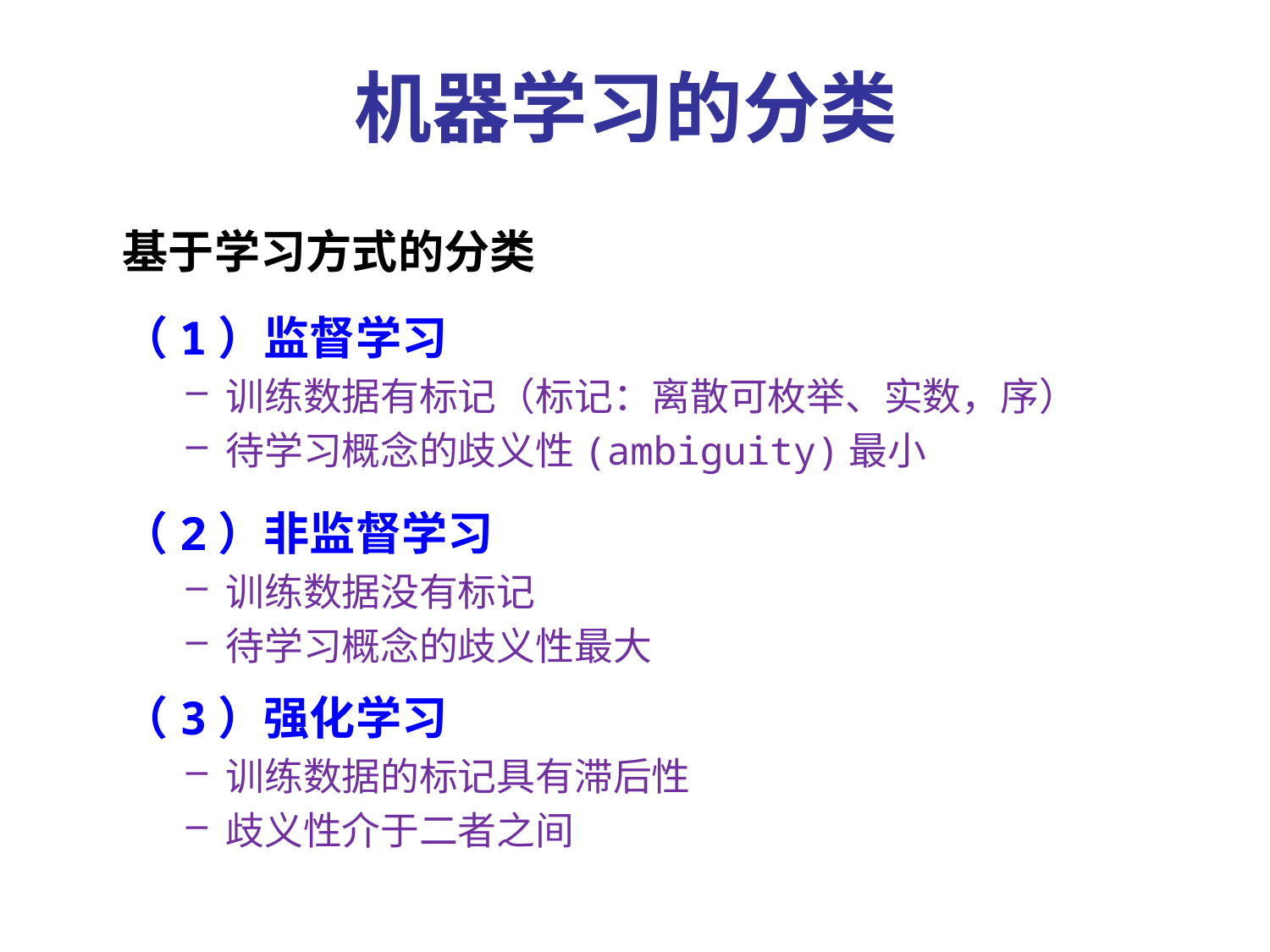

机器学习的分类
基于学习方式的分类
（1）监督学习
训练数据有标记（标记：离散可枚举、实数，序）
待学习概念的歧义性(ambiguity)最小
（2）非监督学习
训练数据没有标记
待学习概念的歧义性最大
（3）强化学习
训练数据的标记具有滞后性
歧义性介于二者之间